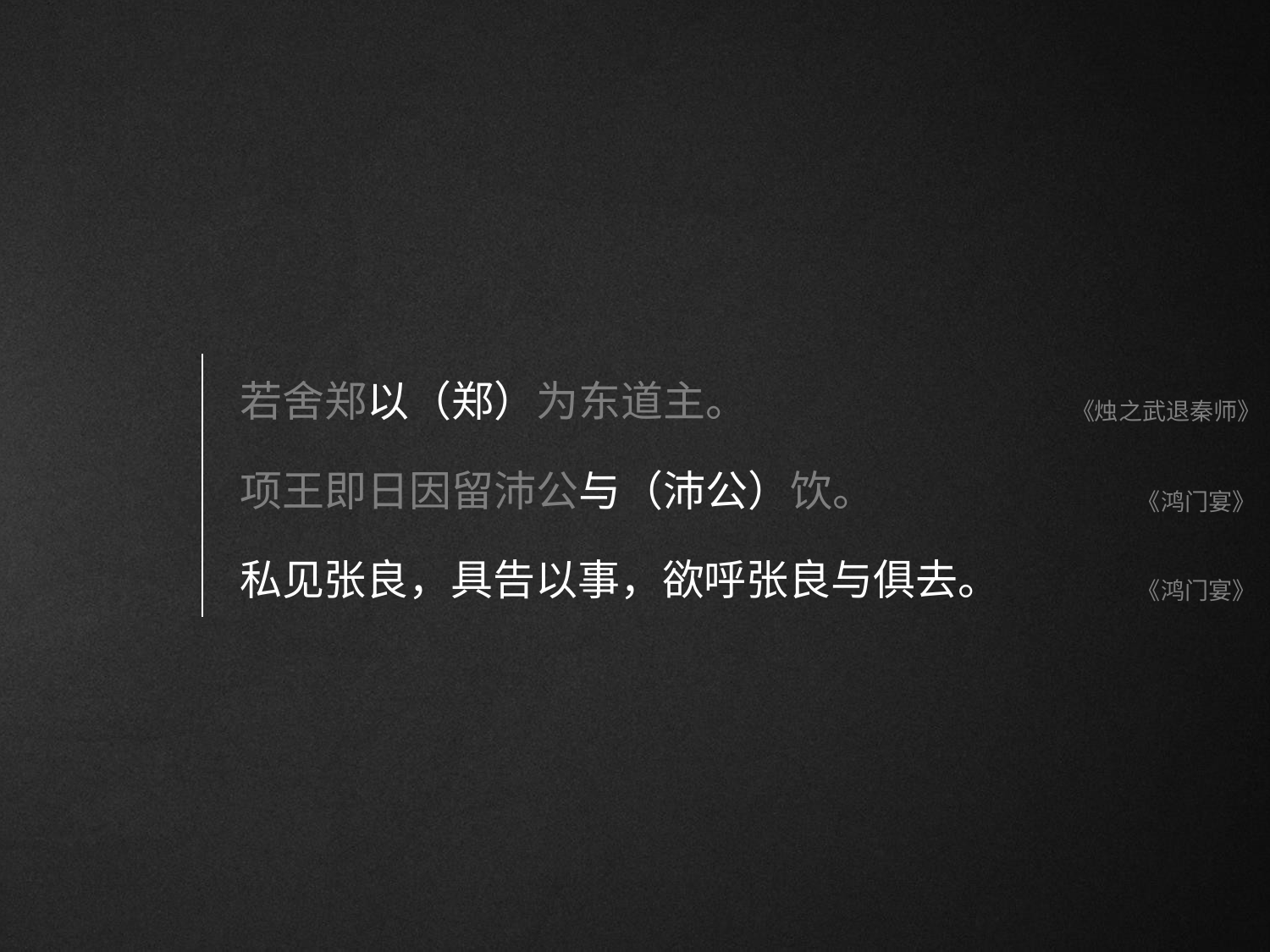

# 若舍郑以（郑）为东道主。
《烛之武退秦师》
项王即日因留沛公与（沛公）饮。
私见张良，具告以事，欲呼张良与俱去。
《鸿门宴》
《鸿门宴》